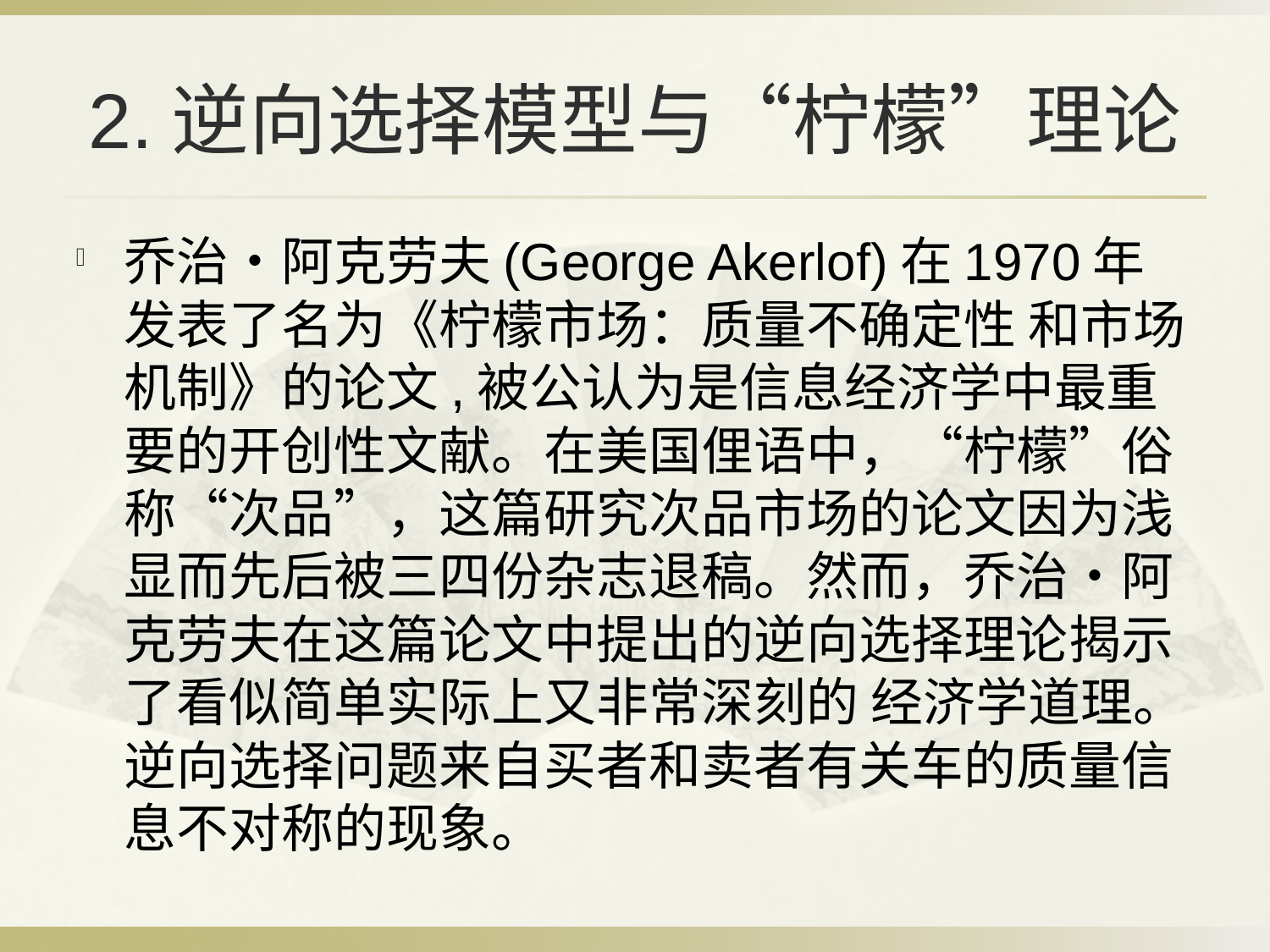

# 2.逆向选择模型与“柠檬”理论
乔治•阿克劳夫(George Akerlof)在1970年发表了名为《柠檬市场：质量不确定性 和市场机制》的论文,被公认为是信息经济学中最重要的开创性文献。在美国俚语中，“柠檬”俗称“次品”，这篇研究次品市场的论文因为浅显而先后被三四份杂志退稿。然而，乔治•阿克劳夫在这篇论文中提出的逆向选择理论揭示了看似简单实际上又非常深刻的 经济学道理。逆向选择问题来自买者和卖者有关车的质量信息不对称的现象。